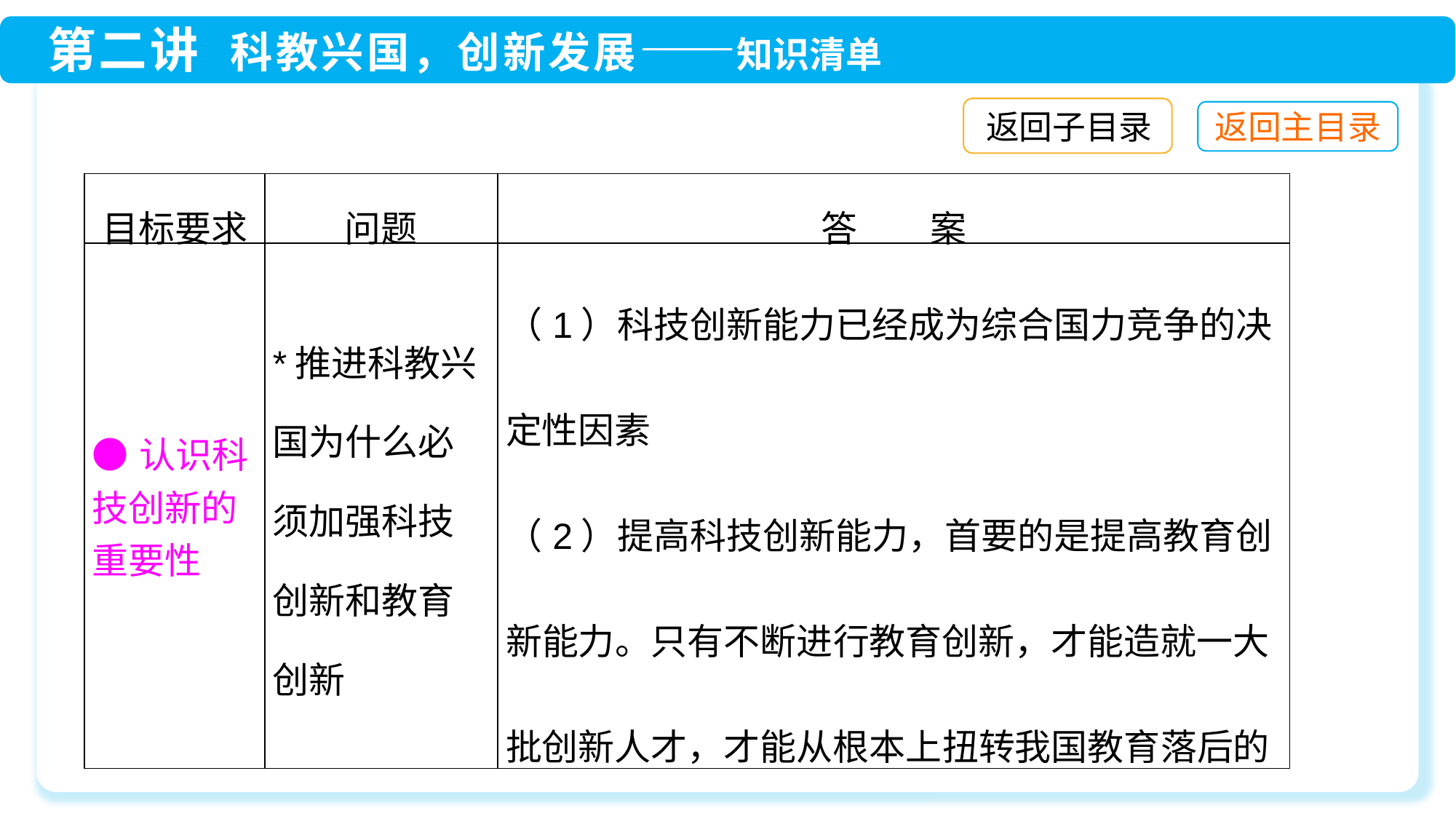

返回子目录
| 目标要求 | 问题 | 答　　案 |
| --- | --- | --- |
| ●认识科技创新的重要性 | \*推进科教兴国为什么必须加强科技创新和教育创新 | （1）科技创新能力已经成为综合国力竞争的决定性因素 （2）提高科技创新能力，首要的是提高教育创新能力。只有不断进行教育创新，才能造就一大批创新人才，才能从根本上扭转我国教育落后的局面，提高全民族的创新精神和创新能力 |